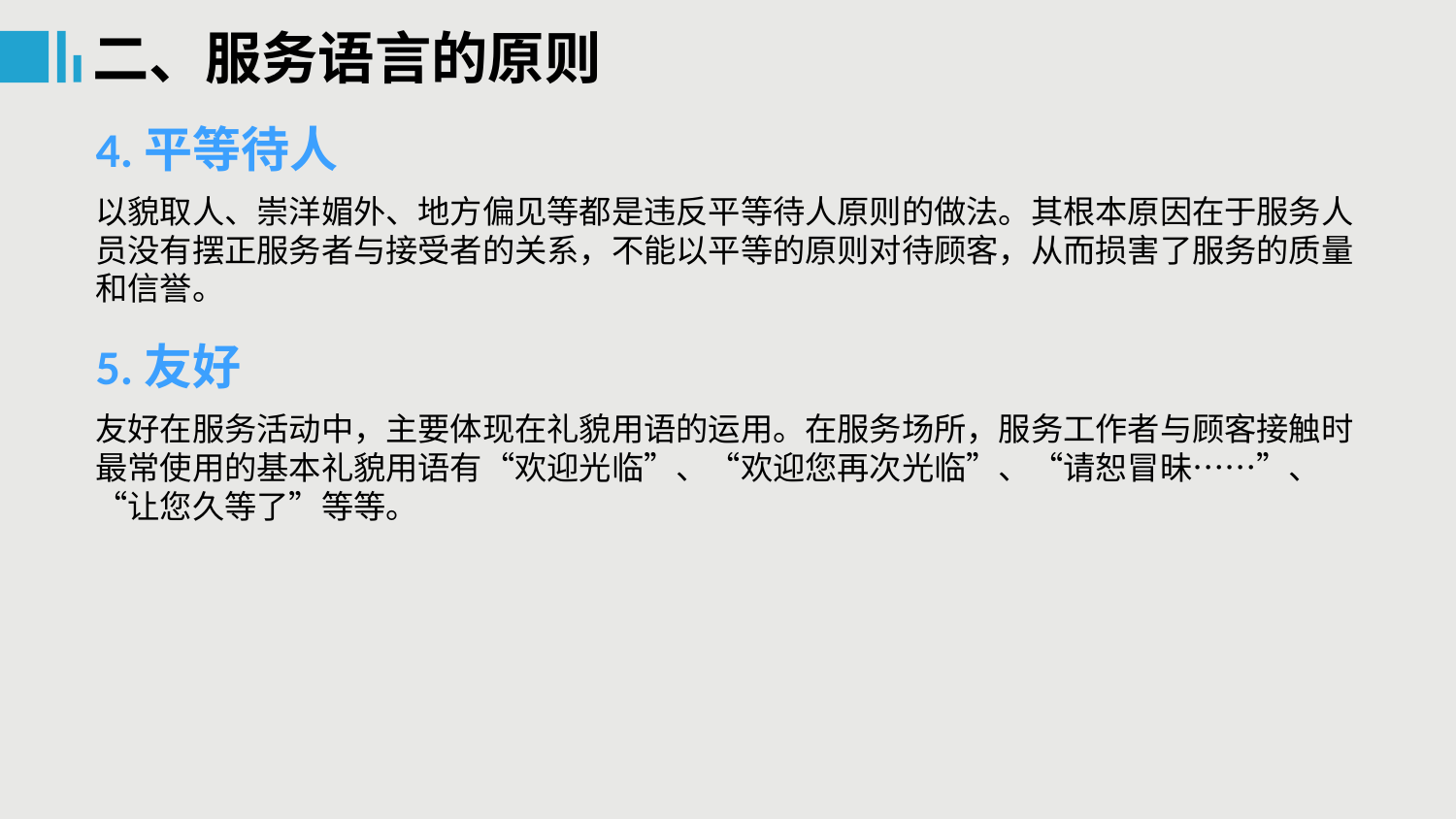

二、服务语言的原则

4.平等待人
以貌取人、崇洋媚外、地方偏见等都是违反平等待人原则的做法。其根本原因在于服务人员没有摆正服务者与接受者的关系，不能以平等的原则对待顾客，从而损害了服务的质量和信誉。
5.友好
友好在服务活动中，主要体现在礼貌用语的运用。在服务场所，服务工作者与顾客接触时最常使用的基本礼貌用语有“欢迎光临”、“欢迎您再次光临”、“请恕冒昧……”、“让您久等了”等等。